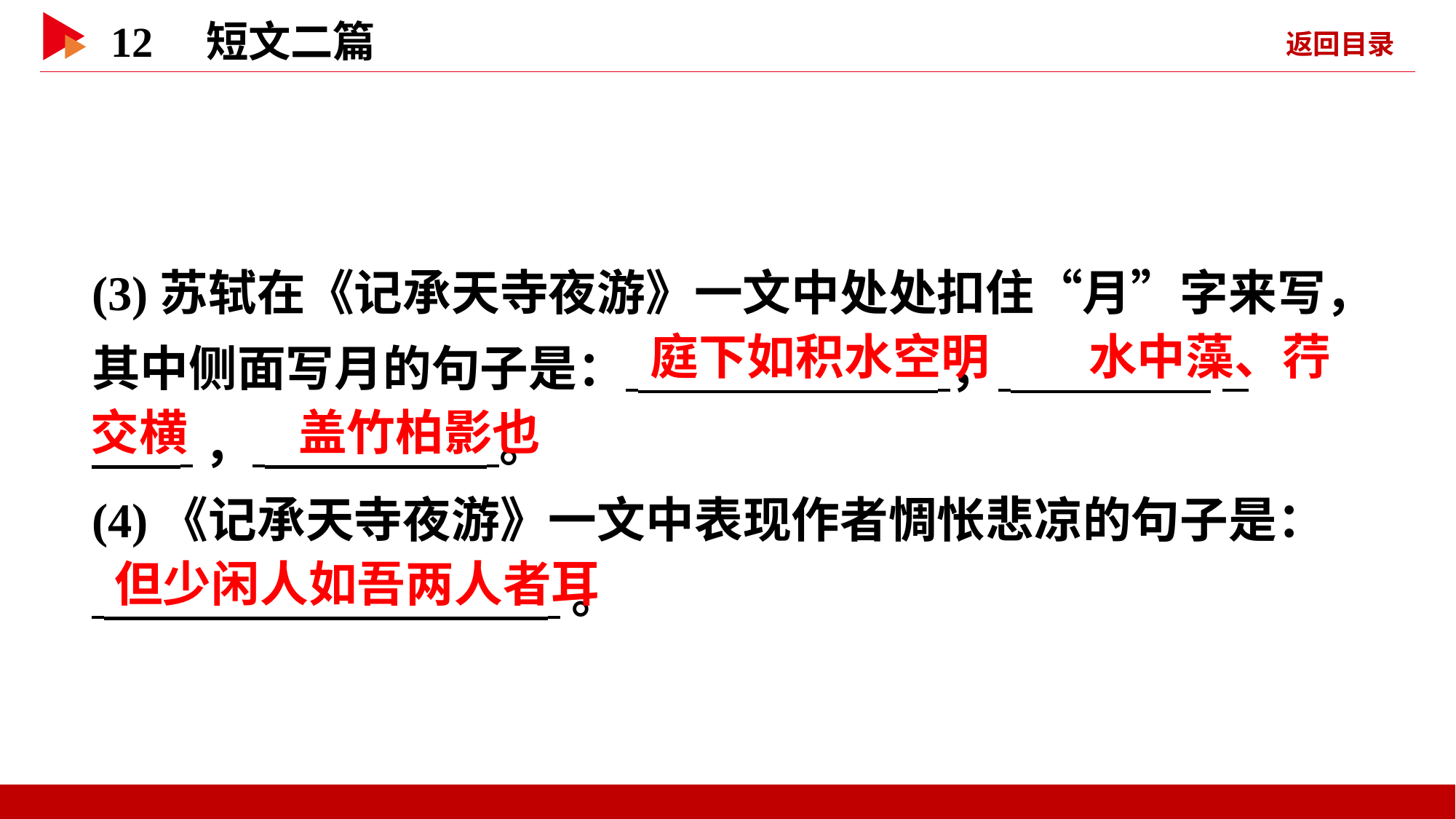

(3)苏轼在《记承天寺夜游》一文中处处扣住“月”字来写，其中侧面写月的句子是：                             ，                   _
         ，                      。
(4)《记承天寺夜游》一文中表现作者惆怅悲凉的句子是：
                                          。
 庭下如积水空明
 水中藻、荇
交横
 盖竹柏影也
 但少闲人如吾两人者耳